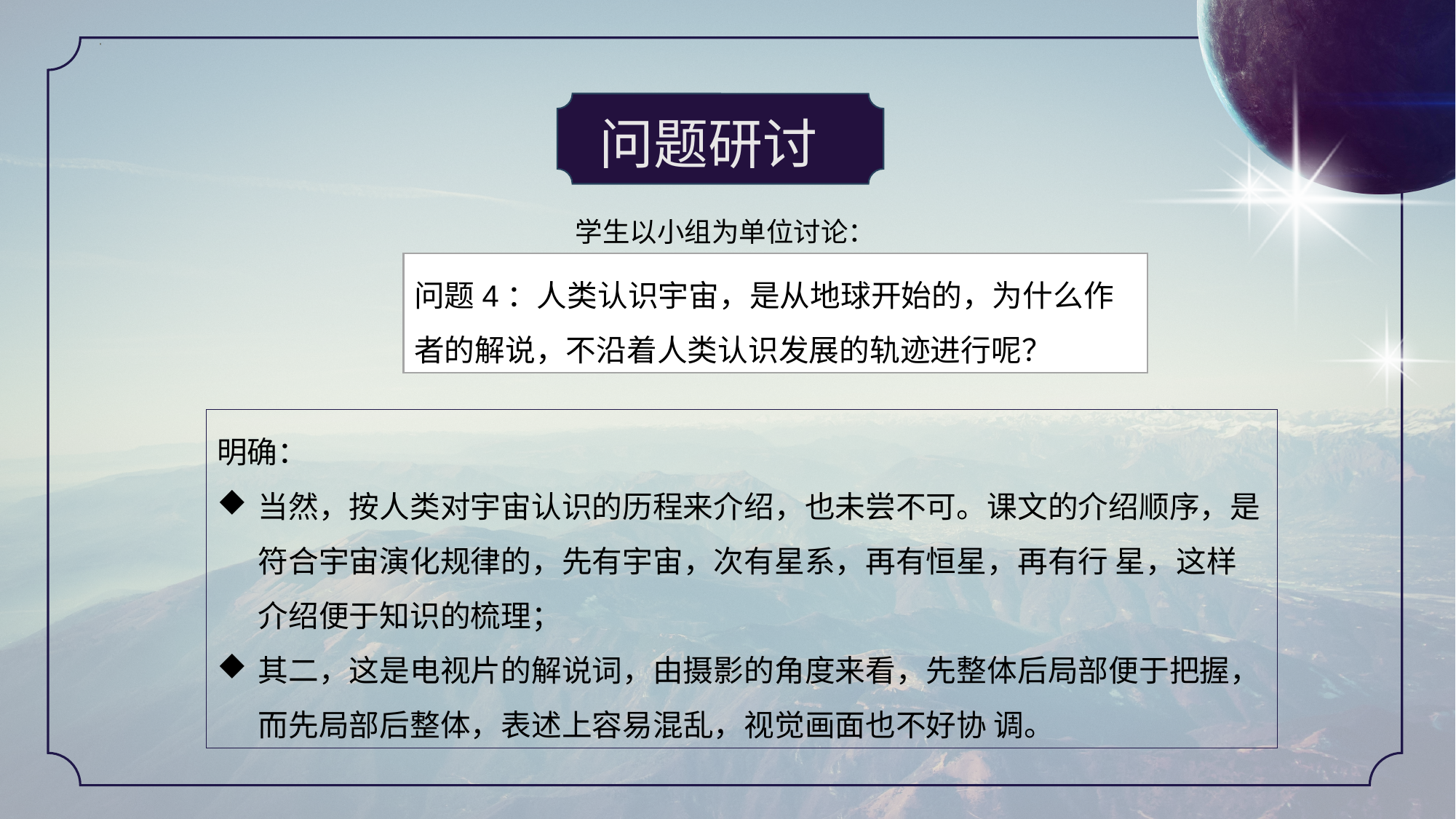

问题研讨
学生以小组为单位讨论：
问题4：人类认识宇宙，是从地球开始的，为什么作者的解说，不沿着人类认识发展的轨迹进行呢？
明确：
当然，按人类对宇宙认识的历程来介绍，也未尝不可。课文的介绍顺序，是符合宇宙演化规律的，先有宇宙，次有星系，再有恒星，再有行 星，这样介绍便于知识的梳理；
其二，这是电视片的解说词，由摄影的角度来看，先整体后局部便于把握，而先局部后整体，表述上容易混乱，视觉画面也不好协 调。